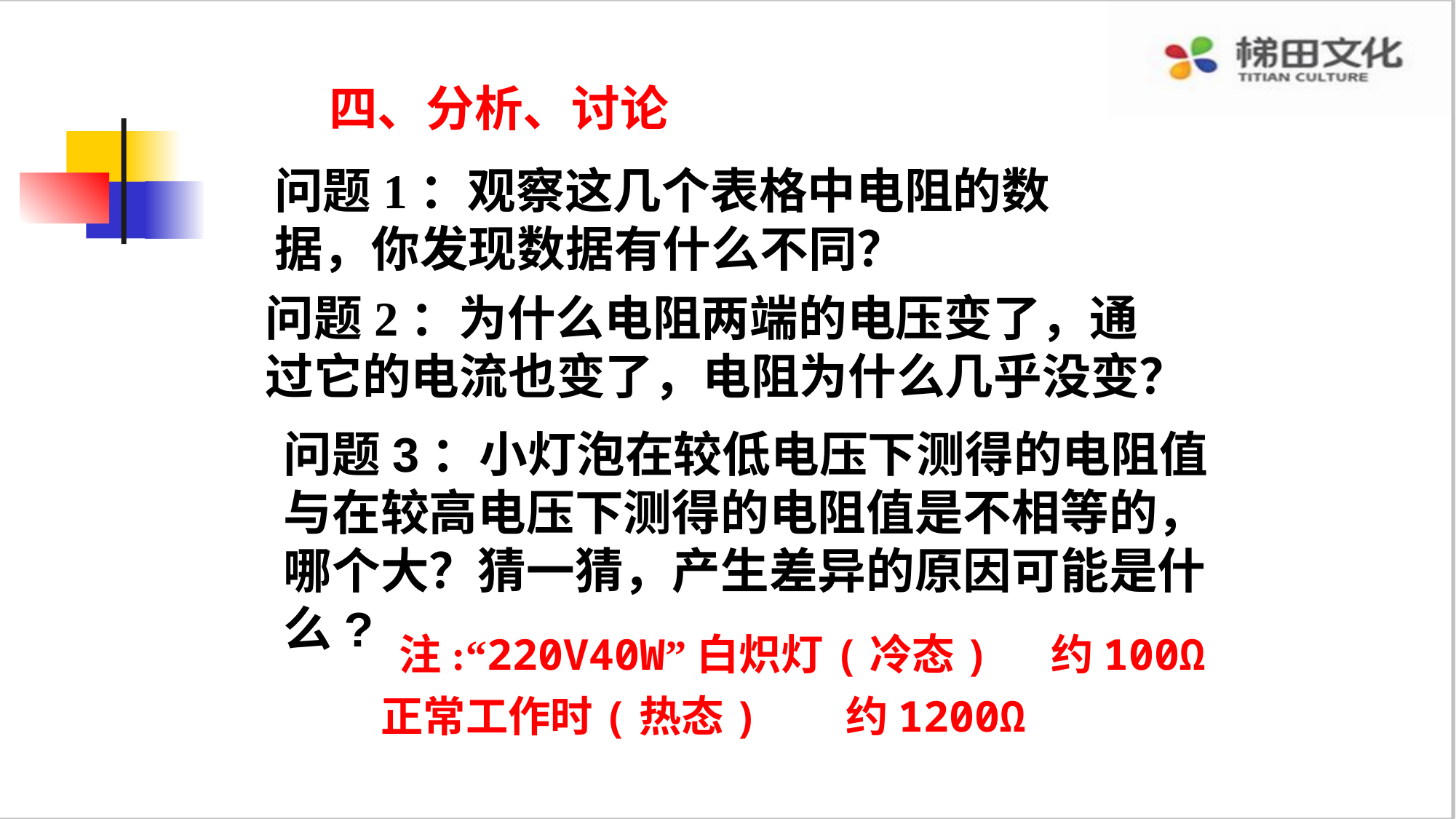

四、分析、讨论
问题1：观察这几个表格中电阻的数据，你发现数据有什么不同？
问题2：为什么电阻两端的电压变了，通过它的电流也变了，电阻为什么几乎没变？
问题3：小灯泡在较低电压下测得的电阻值与在较高电压下测得的电阻值是不相等的，哪个大？猜一猜，产生差异的原因可能是什么?
         注:“220V40W”白炽灯(冷态)  约100Ω
          正常工作时(热态)   约1200Ω